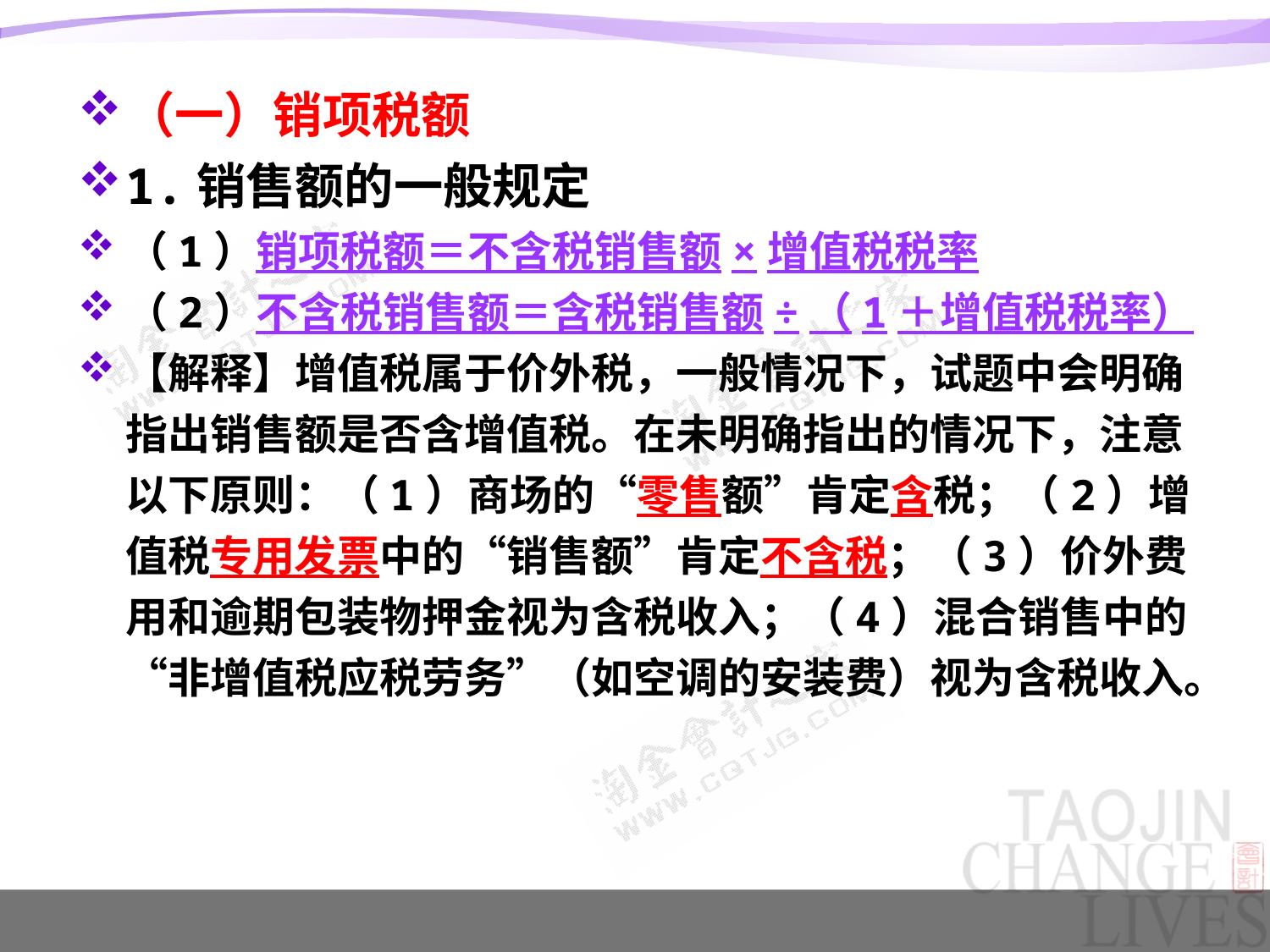

（一）销项税额
1.销售额的一般规定
（1）销项税额＝不含税销售额×增值税税率
（2）不含税销售额＝含税销售额÷（1＋增值税税率）
【解释】增值税属于价外税，一般情况下，试题中会明确指出销售额是否含增值税。在未明确指出的情况下，注意以下原则：（1）商场的“零售额”肯定含税；（2）增值税专用发票中的“销售额”肯定不含税；（3）价外费用和逾期包装物押金视为含税收入；（4）混合销售中的“非增值税应税劳务”（如空调的安装费）视为含税收入。